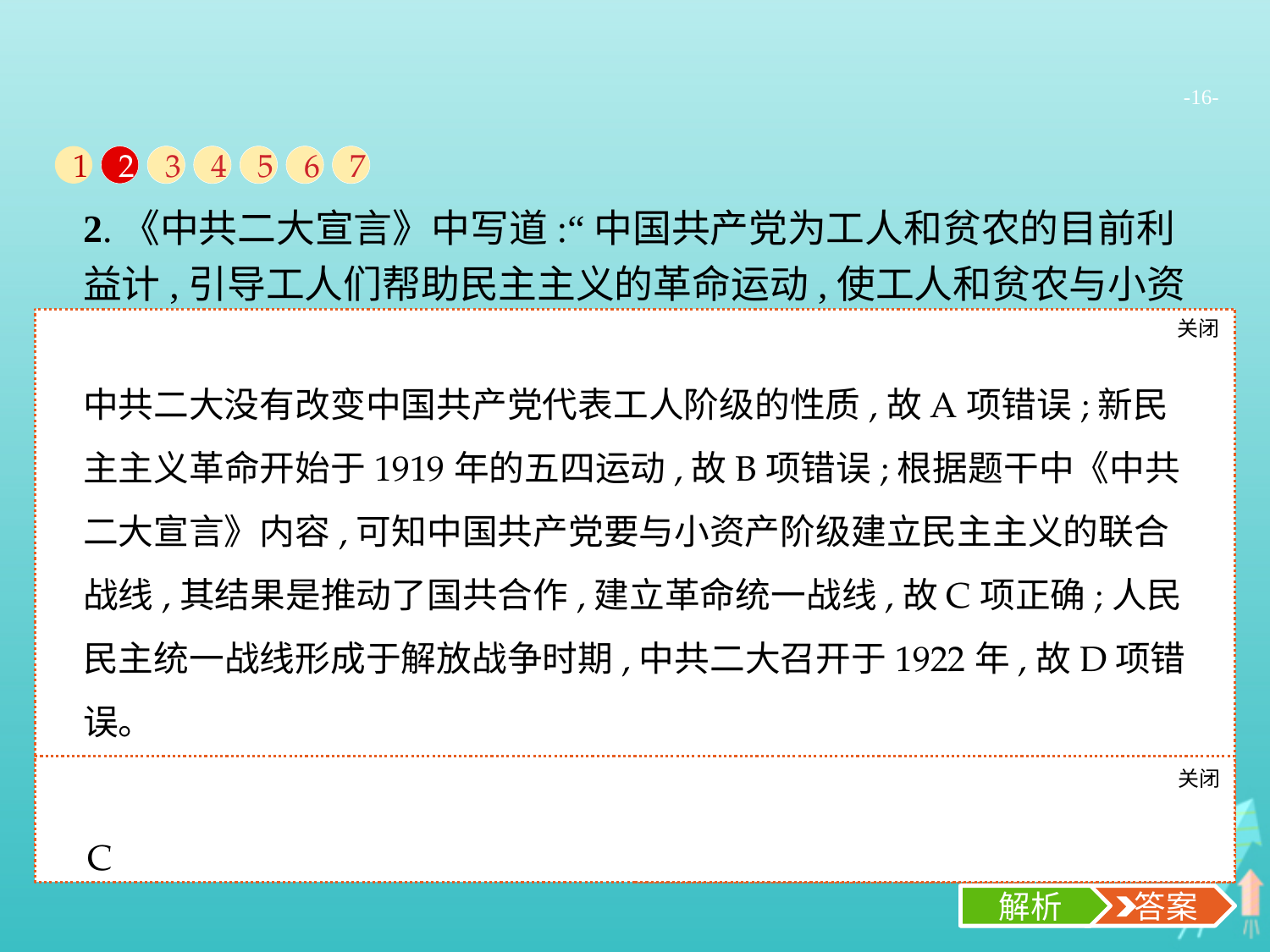

-16-
1
2
3
4
5
6
7
2.《中共二大宣言》中写道:“中国共产党为工人和贫农的目前利益计,引导工人们帮助民主主义的革命运动,使工人和贫农与小资产阶级建立民主主义的联合战线。”这导致了(　　)
A.中国共产党的阶级性质发生变化
B.新民主主义革命的开始
C.革命统一战线建立
D.人民民主统一战线建立

关闭
解析

中共二大没有改变中国共产党代表工人阶级的性质,故A项错误;新民主主义革命开始于1919年的五四运动,故B项错误;根据题干中《中共二大宣言》内容,可知中国共产党要与小资产阶级建立民主主义的联合战线,其结果是推动了国共合作,建立革命统一战线,故C项正确;人民民主统一战线形成于解放战争时期,中共二大召开于1922年,故D项错误。

关闭
解析
  答案

C
解析
  答案